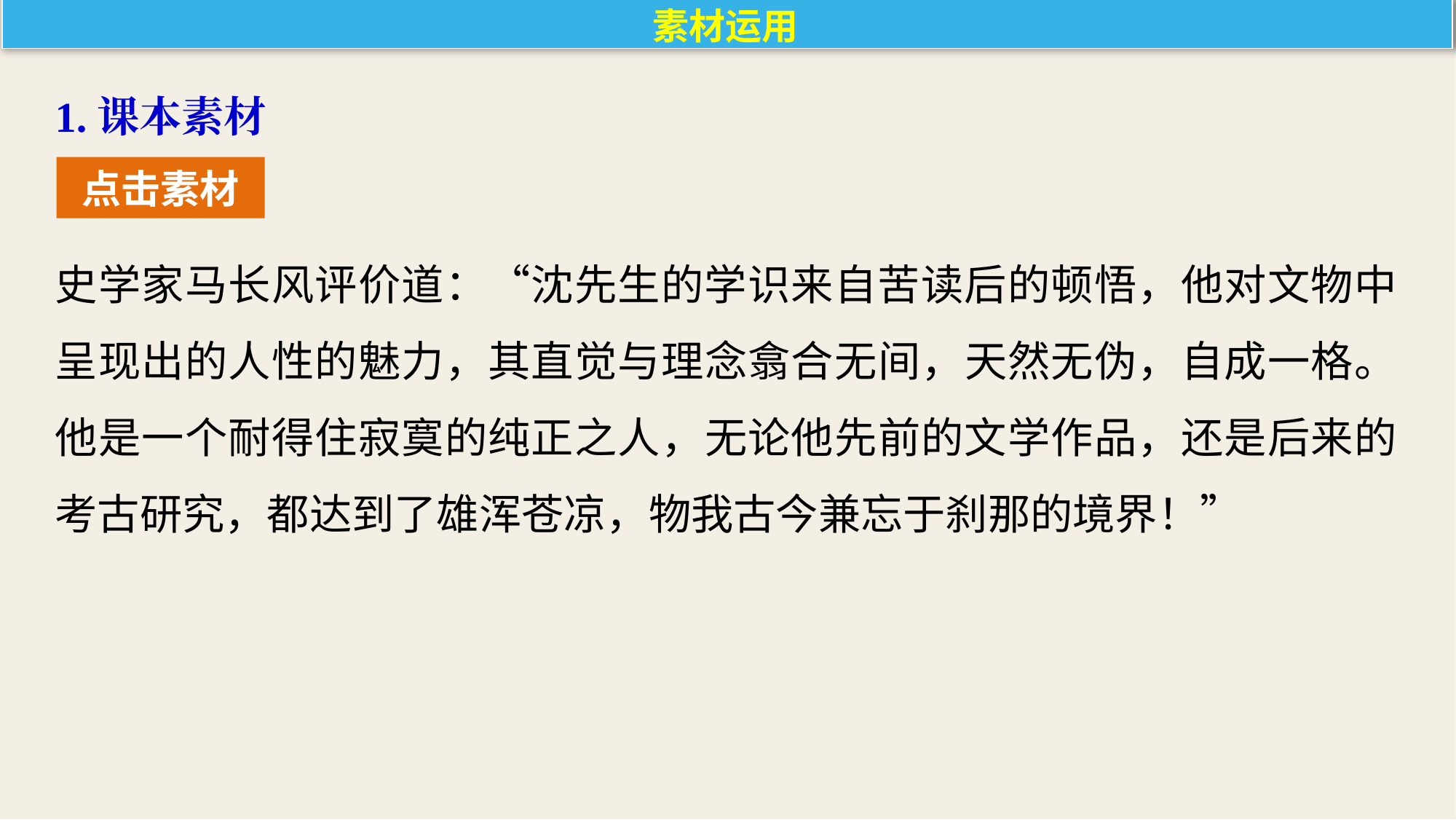

素材运用
1.课本素材
点击素材
史学家马长风评价道：“沈先生的学识来自苦读后的顿悟，他对文物中呈现出的人性的魅力，其直觉与理念翕合无间，天然无伪，自成一格。他是一个耐得住寂寞的纯正之人，无论他先前的文学作品，还是后来的考古研究，都达到了雄浑苍凉，物我古今兼忘于刹那的境界！”